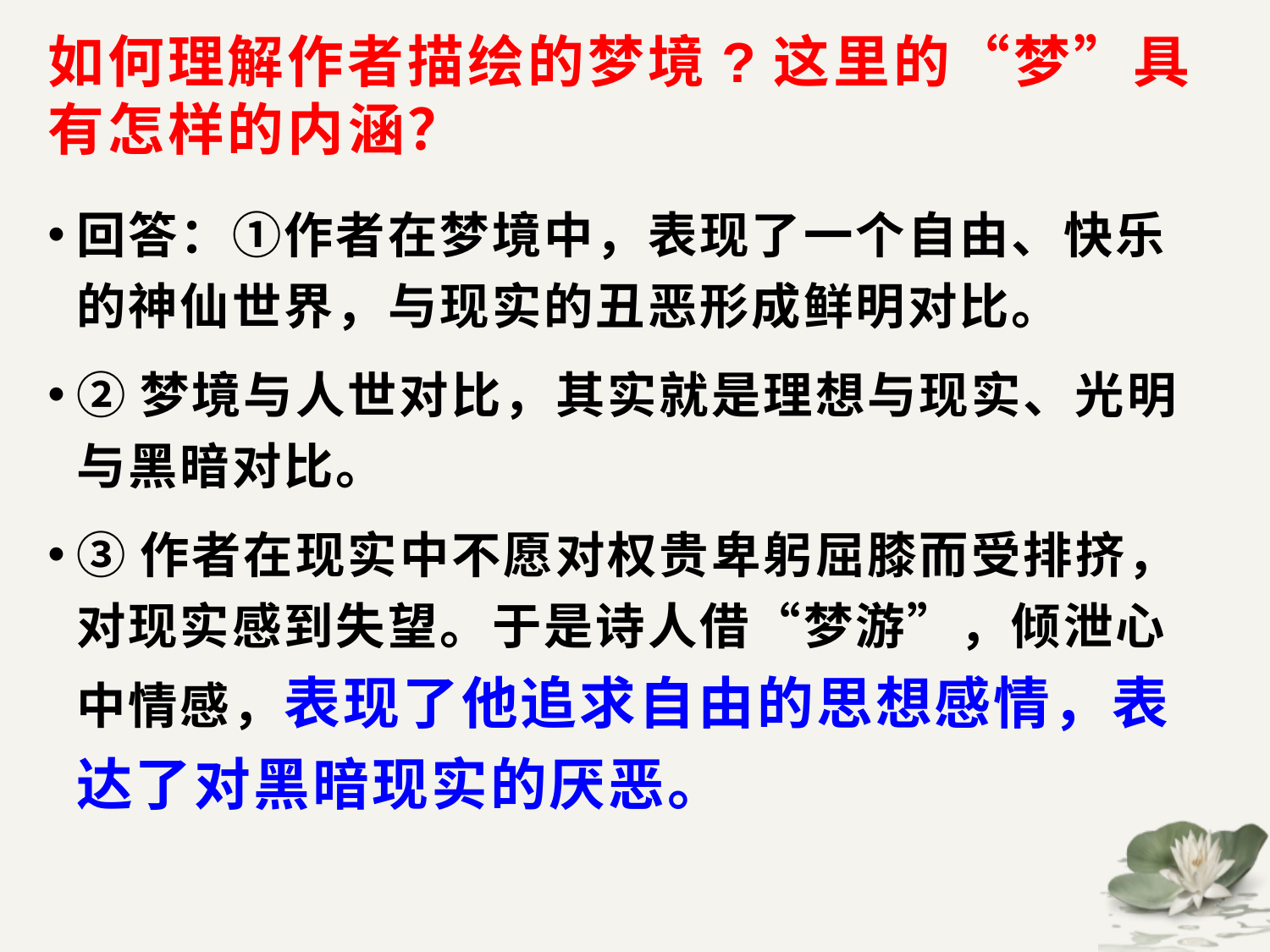

# 如何理解作者描绘的梦境?这里的“梦”具有怎样的内涵？
回答：①作者在梦境中，表现了一个自由、快乐的神仙世界，与现实的丑恶形成鲜明对比。
②梦境与人世对比，其实就是理想与现实、光明与黑暗对比。
③作者在现实中不愿对权贵卑躬屈膝而受排挤，对现实感到失望。于是诗人借“梦游”，倾泄心中情感，表现了他追求自由的思想感情，表达了对黑暗现实的厌恶。